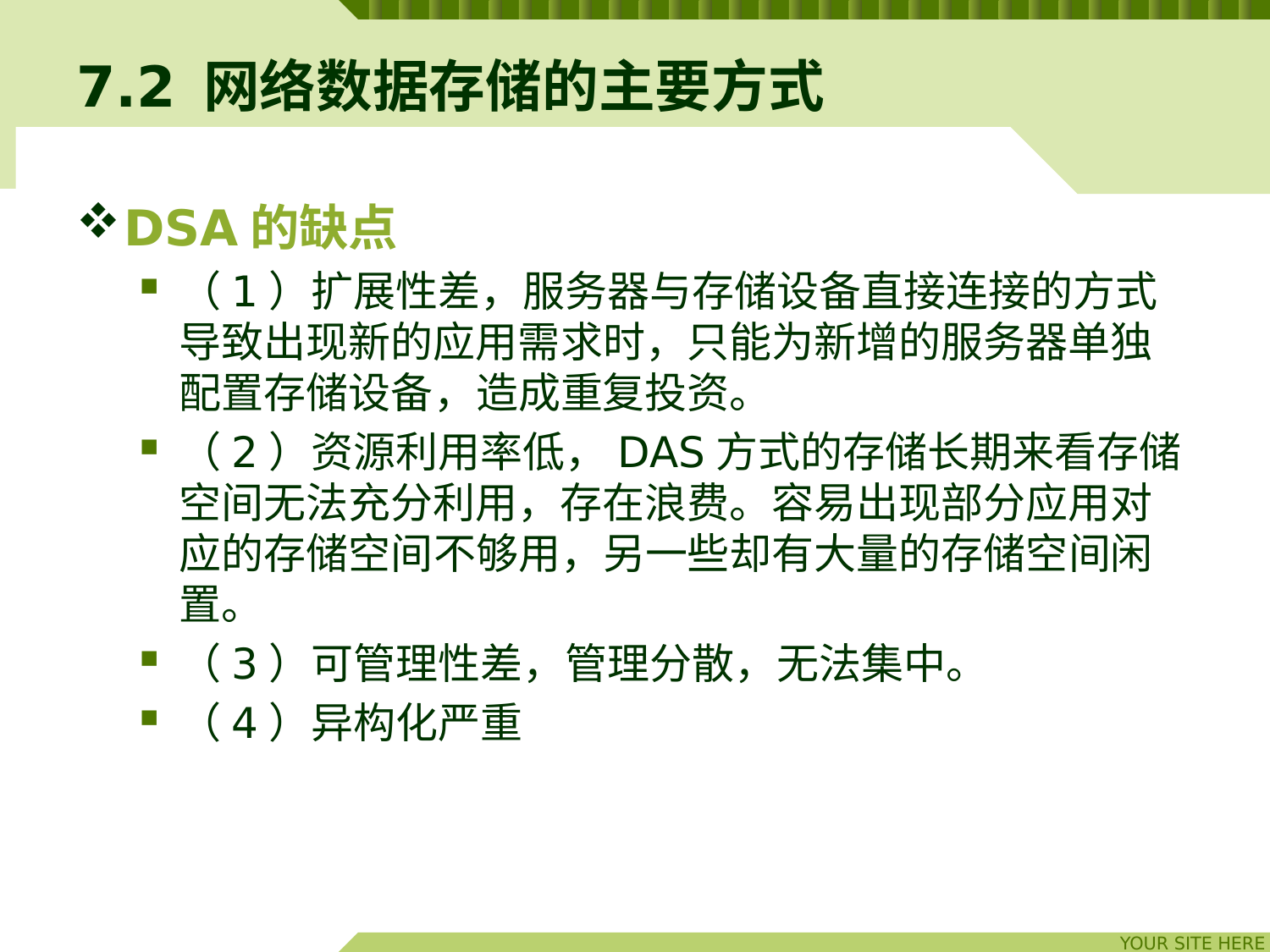

# 7.2	网络数据存储的主要方式
DSA的缺点
（1）扩展性差，服务器与存储设备直接连接的方式导致出现新的应用需求时，只能为新增的服务器单独配置存储设备，造成重复投资。
（2）资源利用率低，DAS方式的存储长期来看存储空间无法充分利用，存在浪费。容易出现部分应用对应的存储空间不够用，另一些却有大量的存储空间闲置。
（3）可管理性差，管理分散，无法集中。
（4）异构化严重